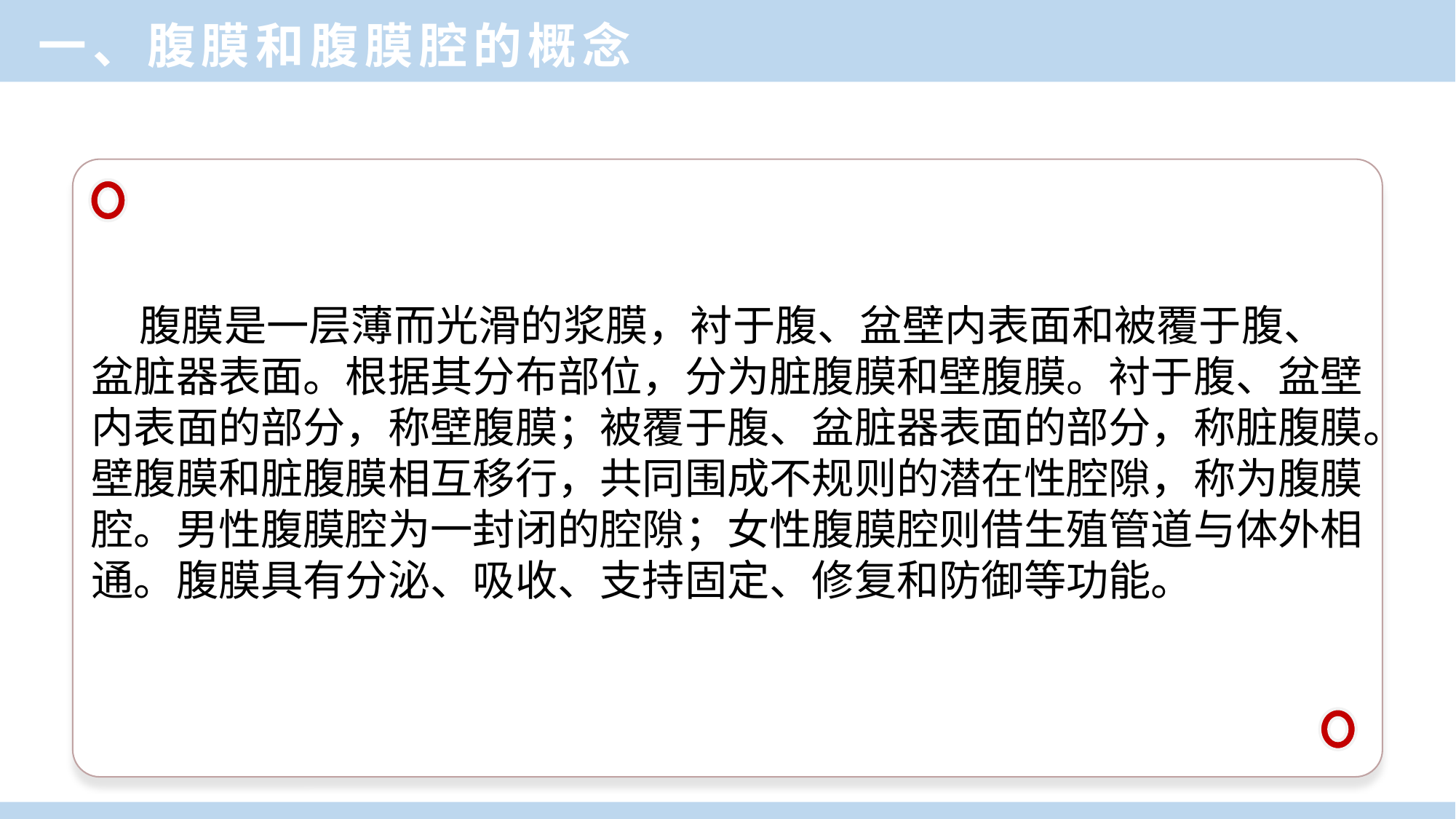

一、腹膜和腹膜腔的概念
    腹膜是一层薄而光滑的浆膜，衬于腹、盆壁内表面和被覆于腹、盆脏器表面。根据其分布部位，分为脏腹膜和壁腹膜。衬于腹、盆壁内表面的部分，称壁腹膜；被覆于腹、盆脏器表面的部分，称脏腹膜。壁腹膜和脏腹膜相互移行，共同围成不规则的潜在性腔隙，称为腹膜腔。男性腹膜腔为一封闭的腔隙；女性腹膜腔则借生殖管道与体外相通。腹膜具有分泌、吸收、支持固定、修复和防御等功能。